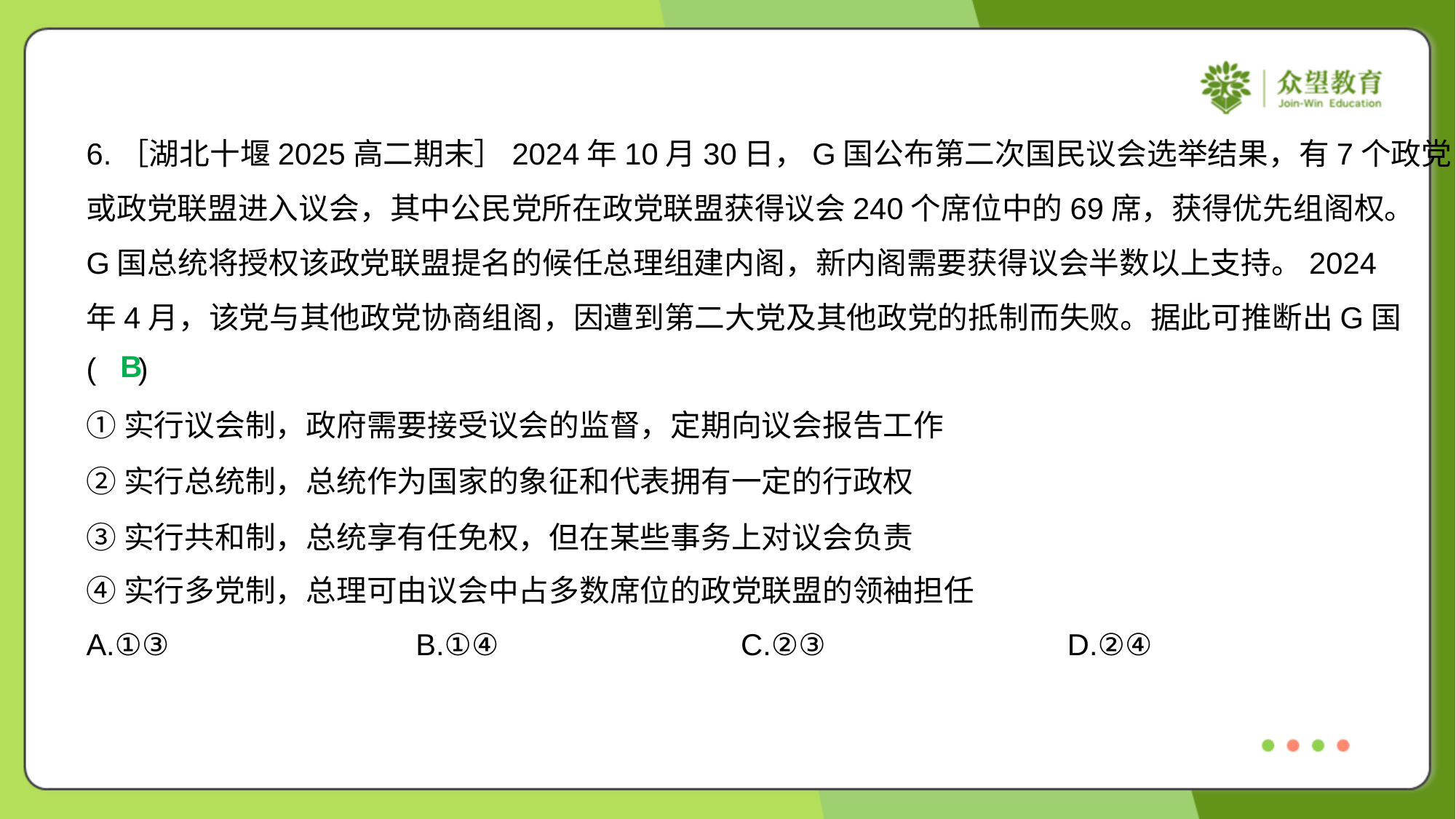

6.［湖北十堰2025高二期末］2024年10月30日，G国公布第二次国民议会选举结果，有7个政党
或政党联盟进入议会，其中公民党所在政党联盟获得议会240个席位中的69席，获得优先组阁权。
G国总统将授权该政党联盟提名的候任总理组建内阁，新内阁需要获得议会半数以上支持。2024
年4月，该党与其他政党协商组阁，因遭到第二大党及其他政党的抵制而失败。据此可推断出G国
(     )
B
①实行议会制，政府需要接受议会的监督，定期向议会报告工作
②实行总统制，总统作为国家的象征和代表拥有一定的行政权
③实行共和制，总统享有任免权，但在某些事务上对议会负责
④实行多党制，总理可由议会中占多数席位的政党联盟的领袖担任
A.①③	B.①④	C.②③	D.②④